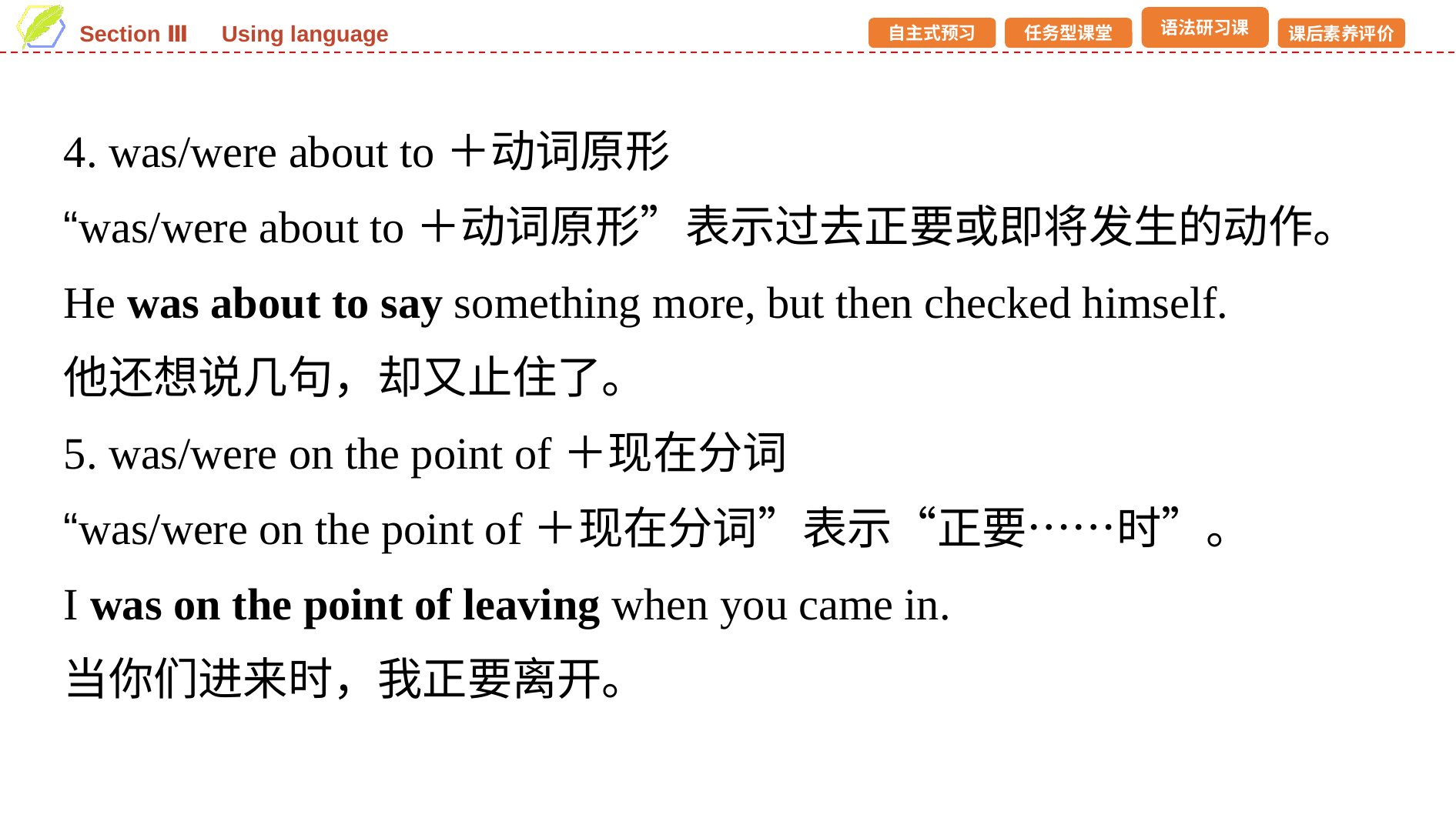

4. was/were about to＋动词原形
“was/were about to＋动词原形”表示过去正要或即将发生的动作。
He was about to say something more, but then checked himself.
他还想说几句，却又止住了。
5. was/were on the point of＋现在分词
“was/were on the point of＋现在分词”表示“正要……时”。
I was on the point of leaving when you came in.
当你们进来时，我正要离开。